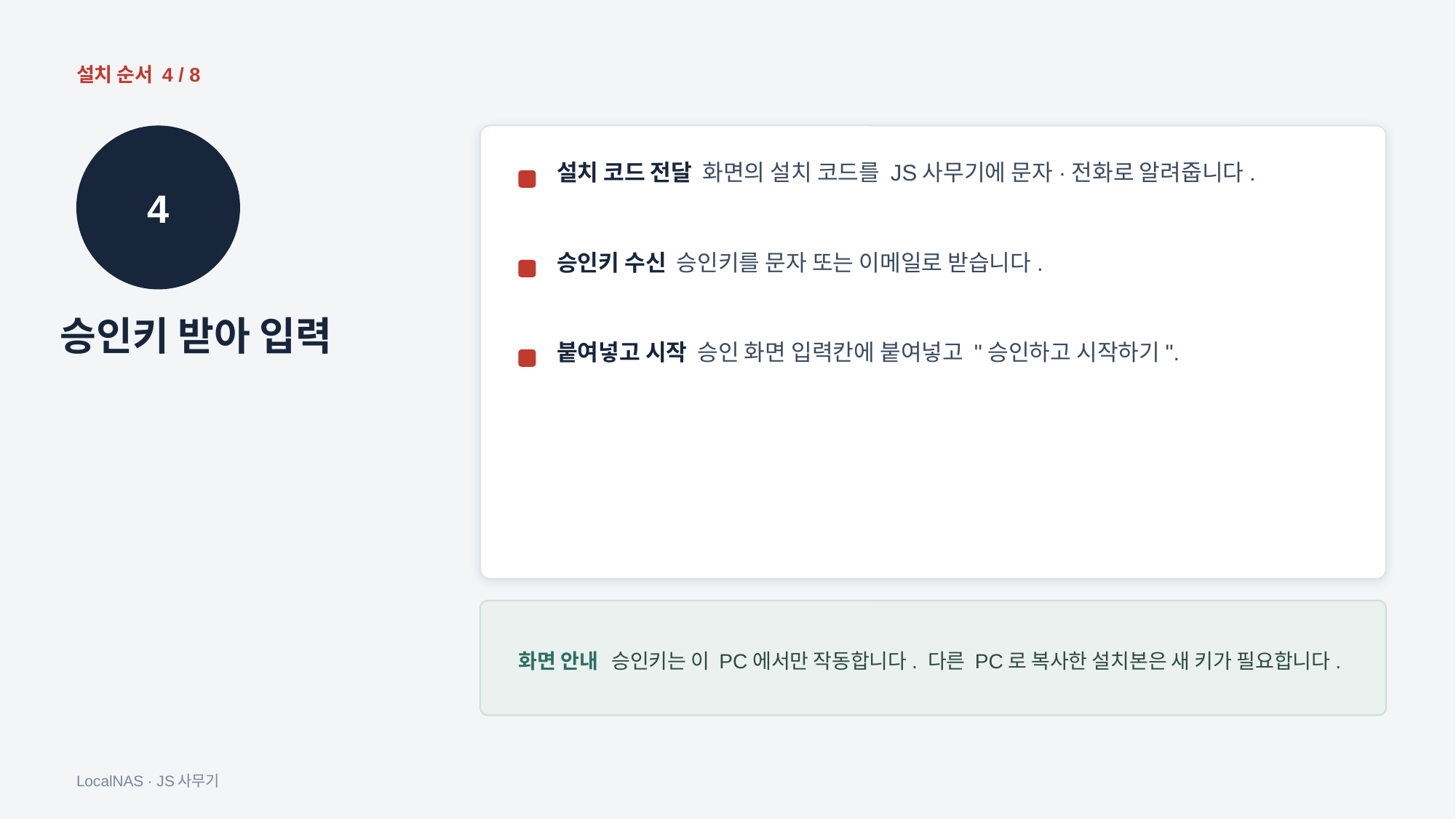

설치 순서 4 / 8

4

설치 코드 전달  화면의 설치 코드를 JS사무기에 문자·전화로 알려줍니다.

승인키 수신  승인키를 문자 또는 이메일로 받습니다.

승인키 받아 입력
붙여넣고 시작  승인 화면 입력칸에 붙여넣고 "승인하고 시작하기".

화면 안내   승인키는 이 PC에서만 작동합니다. 다른 PC로 복사한 설치본은 새 키가 필요합니다.
LocalNAS · JS사무기